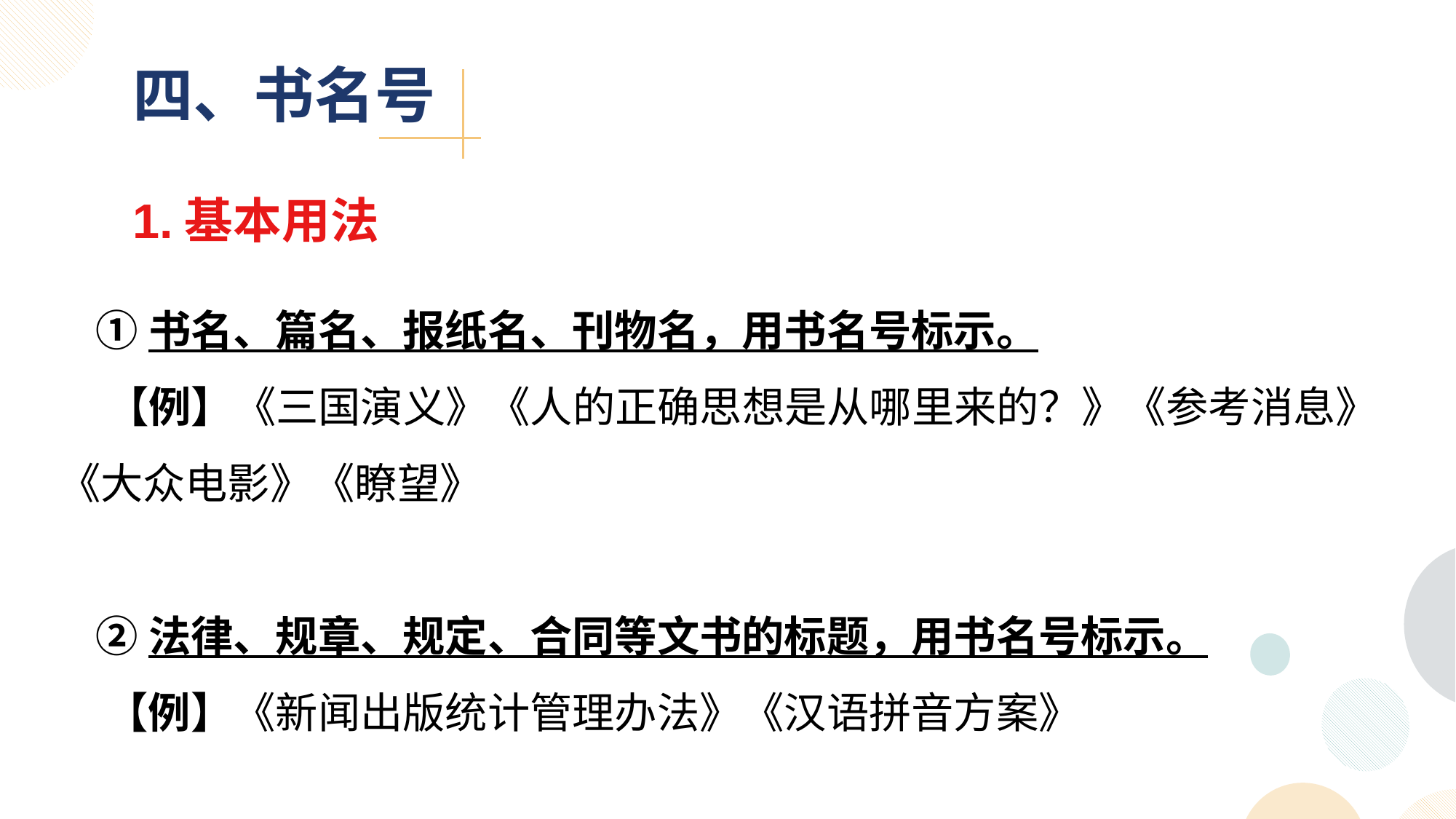

四、书名号
1.基本用法
    ①书名、篇名、报纸名、刊物名，用书名号标示。
    【例】《三国演义》《人的正确思想是从哪里来的？》《参考消息》   《大众电影》《瞭望》

    ②法律、规章、规定、合同等文书的标题，用书名号标示。
    【例】《新闻出版统计管理办法》《汉语拼音方案》